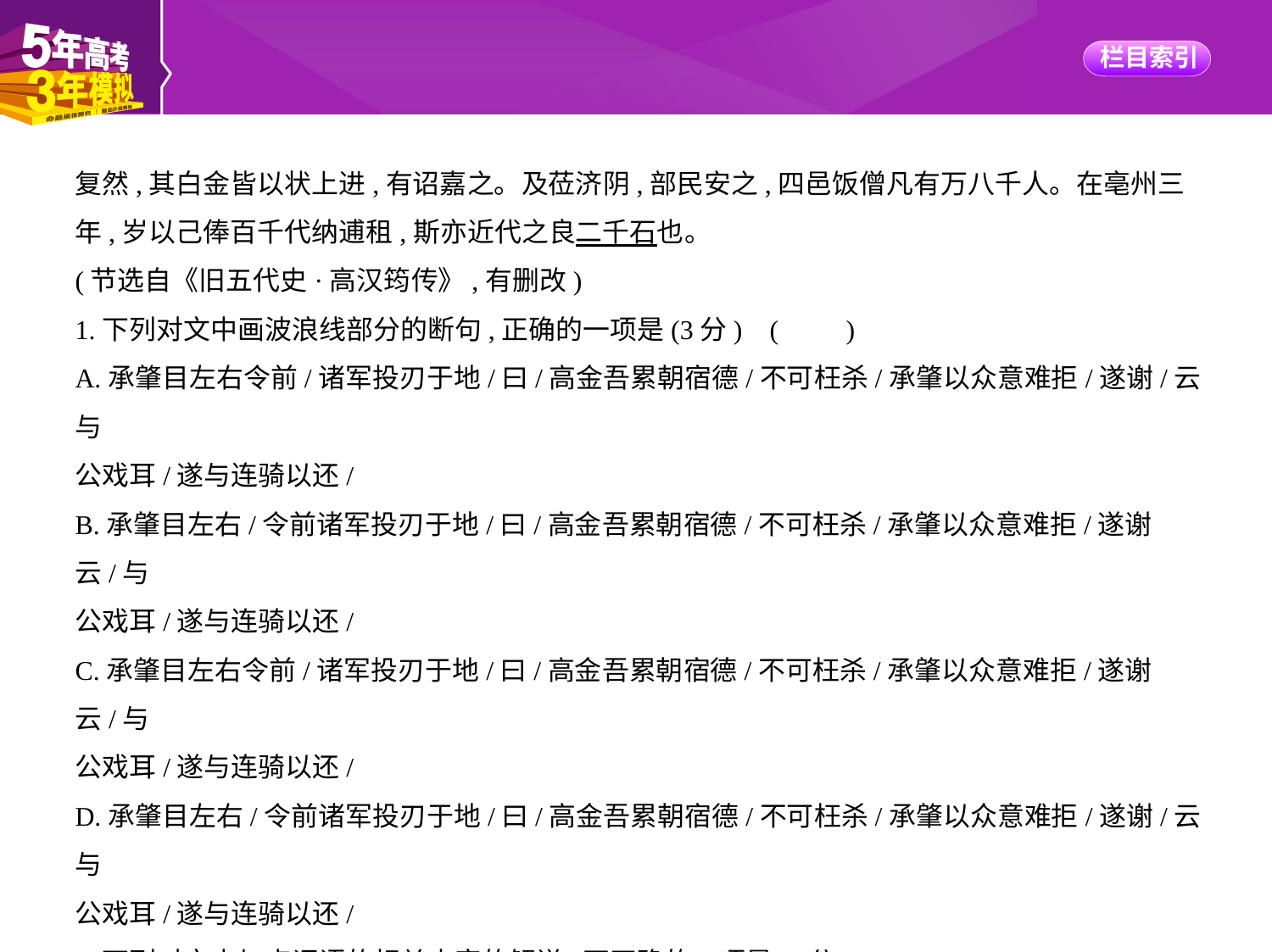

复然,其白金皆以状上进,有诏嘉之。及莅济阴,部民安之,四邑饭僧凡有万八千人。在亳州三
年,岁以己俸百千代纳逋租,斯亦近代之良二千石也。
(节选自《旧五代史·高汉筠传》,有删改)
1.下列对文中画波浪线部分的断句,正确的一项是(3分) (　　)
A.承肇目左右令前/诸军投刃于地/曰/高金吾累朝宿德/不可枉杀/承肇以众意难拒/遂谢/云与
公戏耳/遂与连骑以还/
B.承肇目左右/令前诸军投刃于地/曰/高金吾累朝宿德/不可枉杀/承肇以众意难拒/遂谢云/与
公戏耳/遂与连骑以还/
C.承肇目左右令前/诸军投刃于地/曰/高金吾累朝宿德/不可枉杀/承肇以众意难拒/遂谢云/与
公戏耳/遂与连骑以还/
D.承肇目左右/令前诸军投刃于地/曰/高金吾累朝宿德/不可枉杀/承肇以众意难拒/遂谢/云与
公戏耳/遂与连骑以还/
2.下列对文中加点词语的相关内容的解说,不正确的一项是(3分)(　　)
A.“权”指暂时代理官职,“知”是主持的意思,“权知”合指暂时代理某官职。